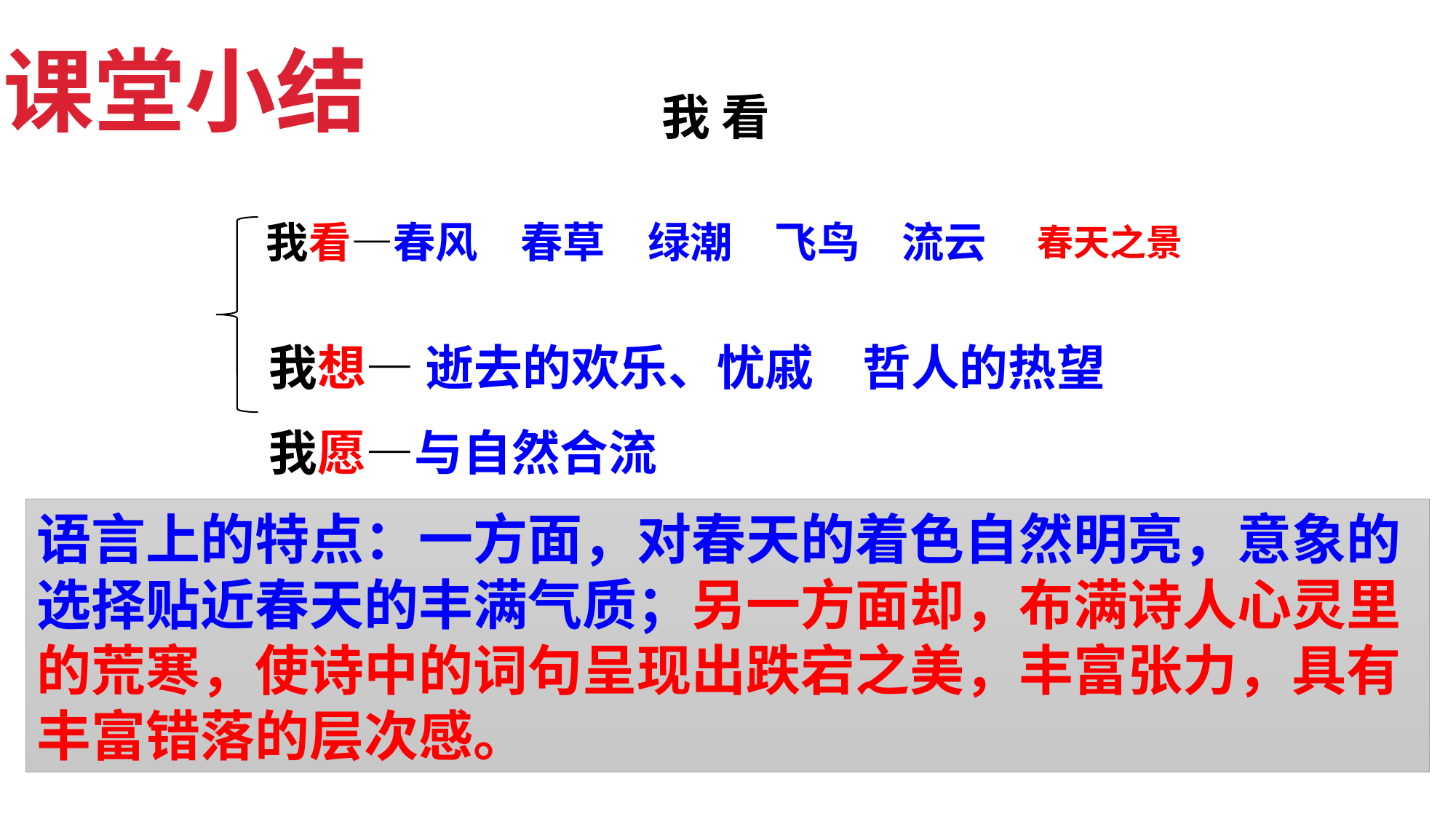

课堂小结
我 看
我看—春风　春草　绿潮　飞鸟　流云
春天之景

我想— 逝去的欢乐、忧戚　哲人的热望
我愿—与自然合流
语言上的特点：一方面，对春天的着色自然明亮，意象的选择贴近春天的丰满气质；另一方面却，布满诗人心灵里的荒寒，使诗中的词句呈现出跌宕之美，丰富张力，具有丰富错落的层次感。